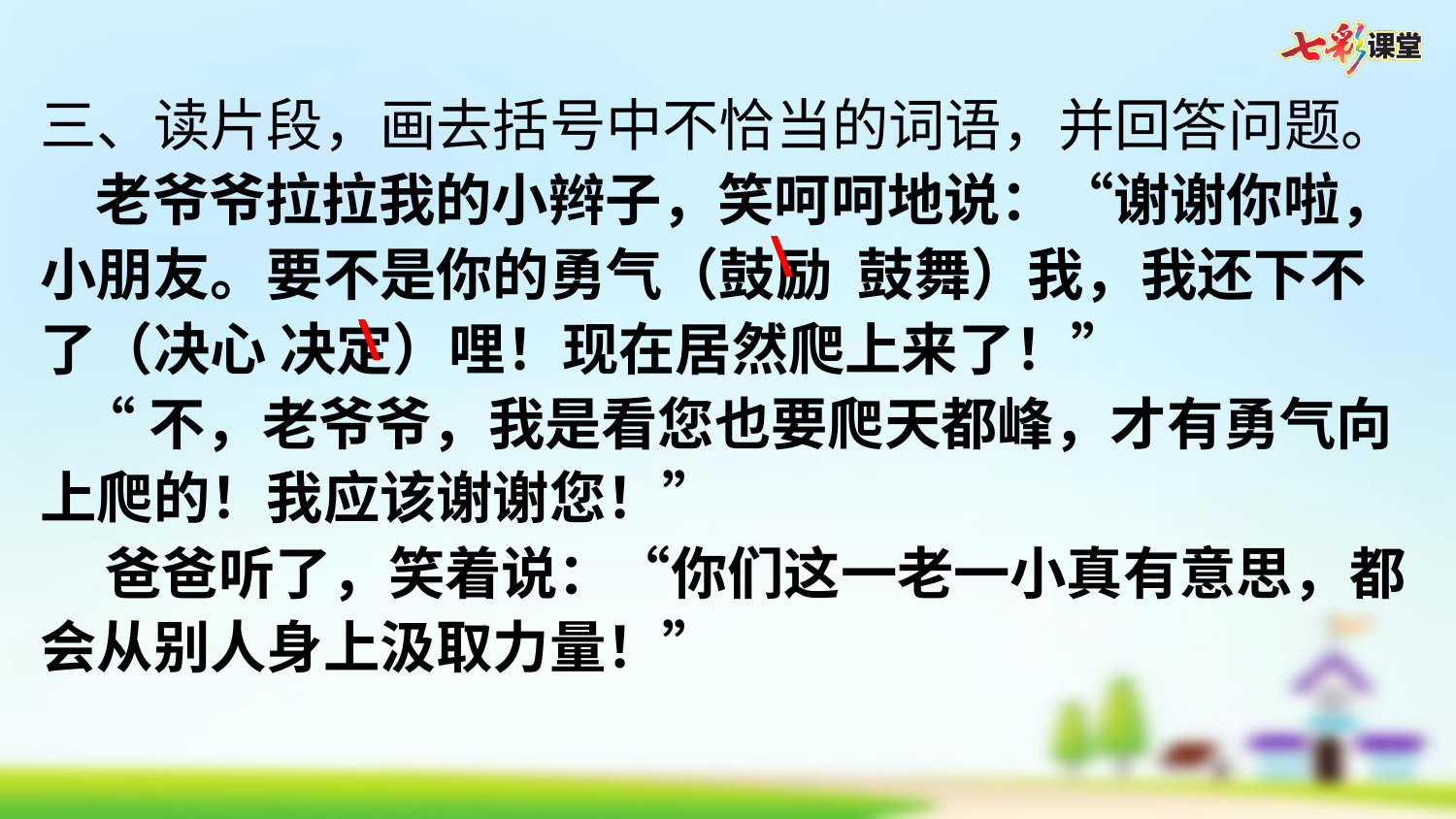

三、读片段，画去括号中不恰当的词语，并回答问题。
    老爷爷拉拉我的小辫子，笑呵呵地说：“谢谢你啦，小朋友。要不是你的勇气（鼓励  鼓舞）我，我还下不了（决心 决定）哩！现在居然爬上来了！”
   “不，老爷爷，我是看您也要爬天都峰，才有勇气向上爬的！我应该谢谢您！”
    爸爸听了，笑着说：“你们这一老一小真有意思，都会从别人身上汲取力量！”
\
\